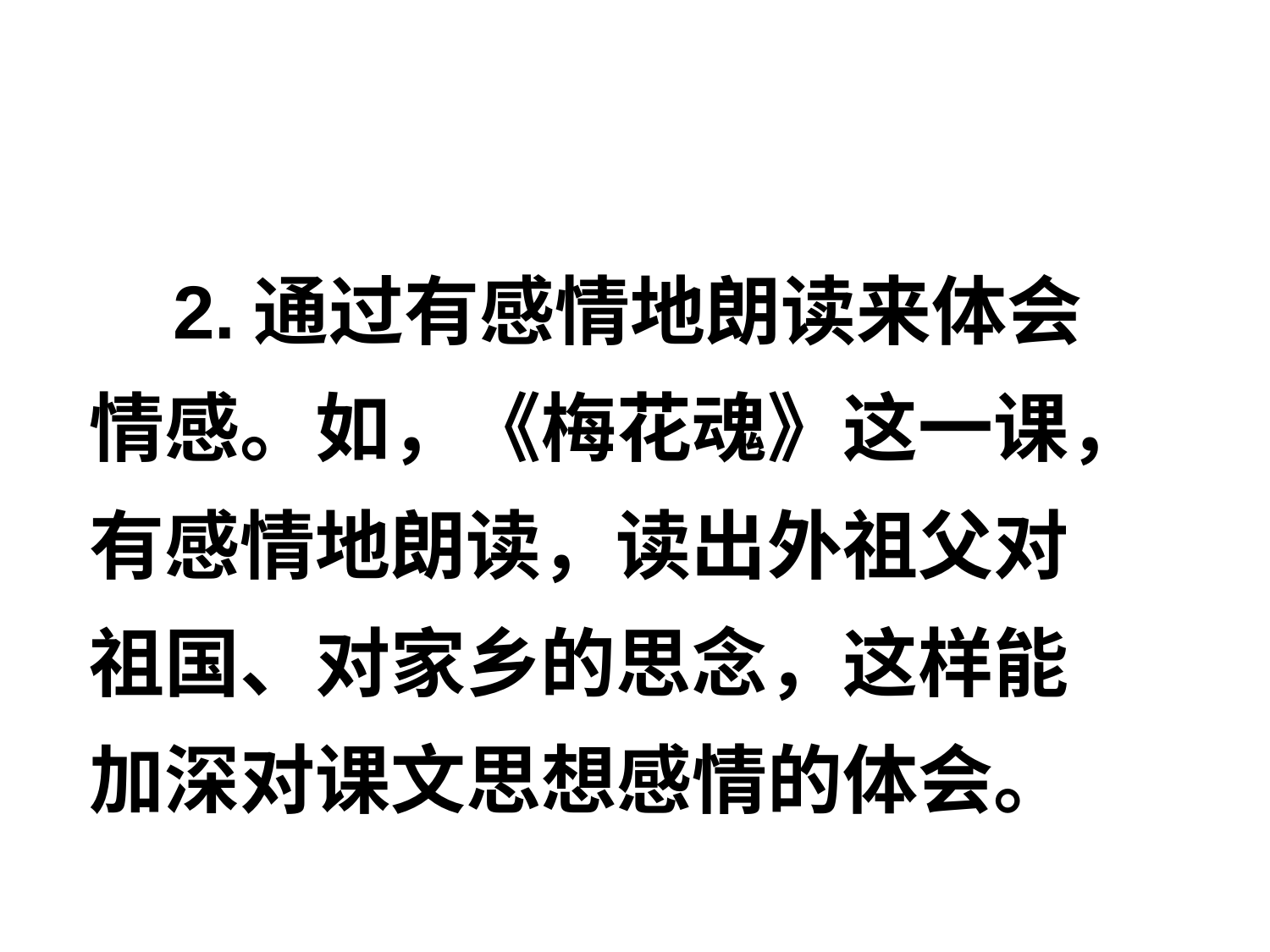

2.通过有感情地朗读来体会情感。如，《梅花魂》这一课，有感情地朗读，读出外祖父对祖国、对家乡的思念，这样能加深对课文思想感情的体会。